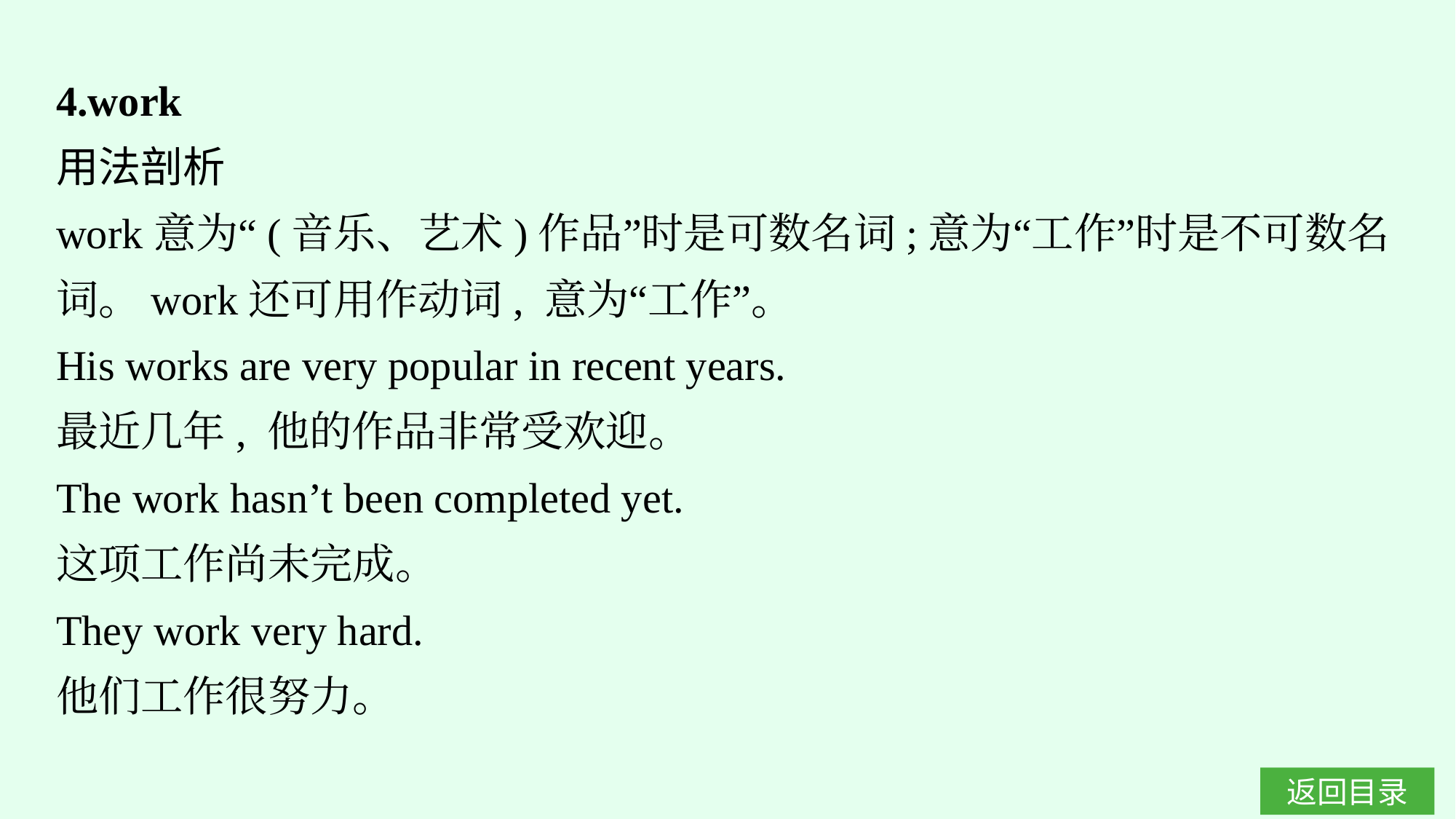

4.work
用法剖析
work意为“(音乐、艺术)作品”时是可数名词;意为“工作”时是不可数名词。work还可用作动词, 意为“工作”。
His works are very popular in recent years.
最近几年, 他的作品非常受欢迎。
The work hasn’t been completed yet.
这项工作尚未完成。
They work very hard.
他们工作很努力。